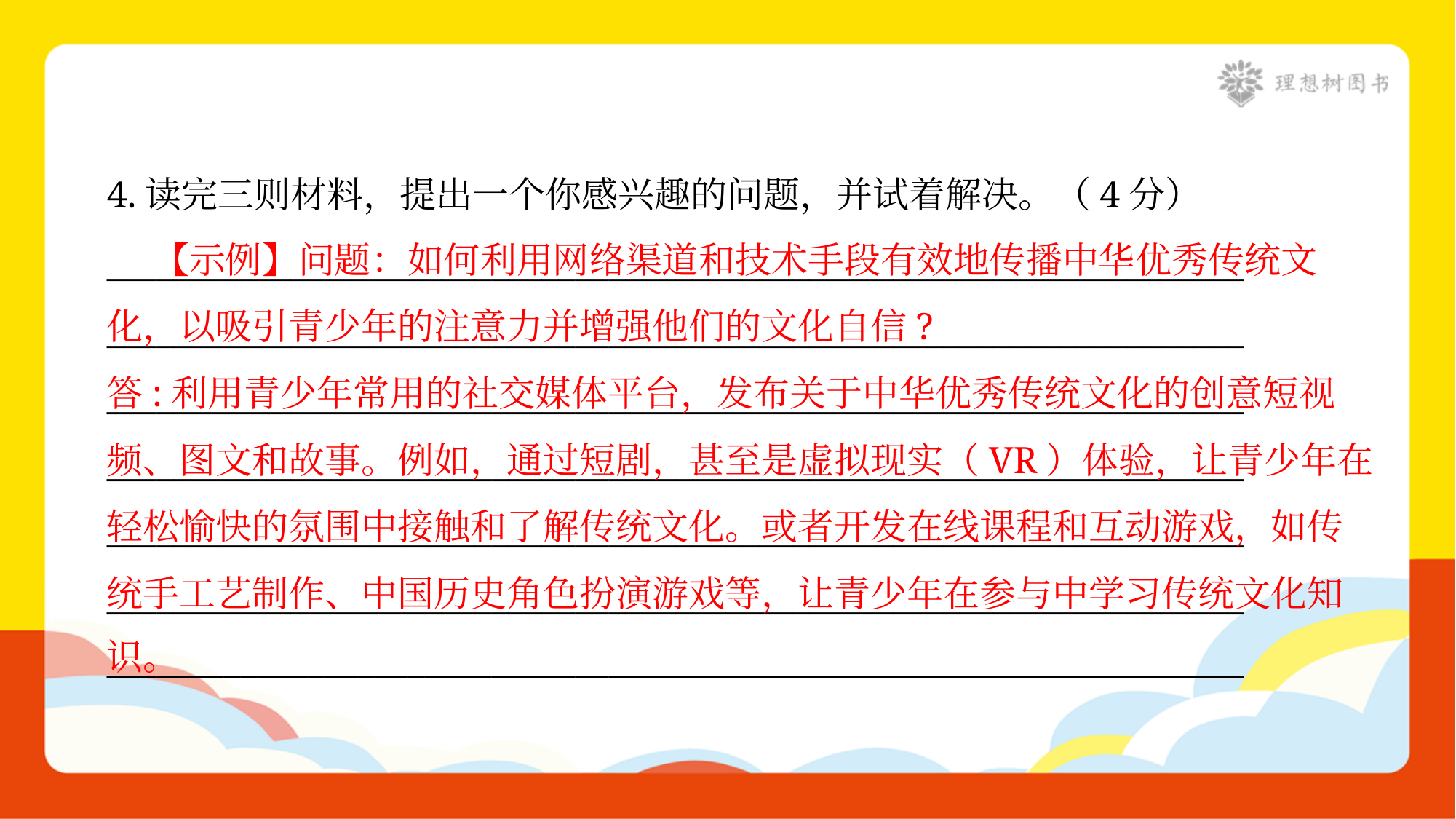

4.读完三则材料，提出一个你感兴趣的问题，并试着解决。（4分）
    【示例】问题：如何利用网络渠道和技术手段有效地传播中华优秀传统文
化，以吸引青少年的注意力并增强他们的文化自信?
答:利用青少年常用的社交媒体平台，发布关于中华优秀传统文化的创意短视
频、图文和故事。例如，通过短剧，甚至是虚拟现实（VR）体验，让青少年在
轻松愉快的氛围中接触和了解传统文化。或者开发在线课程和互动游戏，如传
统手工艺制作、中国历史角色扮演游戏等，让青少年在参与中学习传统文化知
识。
____________________________________________________________________
____________________________________________________________________
____________________________________________________________________
____________________________________________________________________
____________________________________________________________________
____________________________________________________________________
____________________________________________________________________